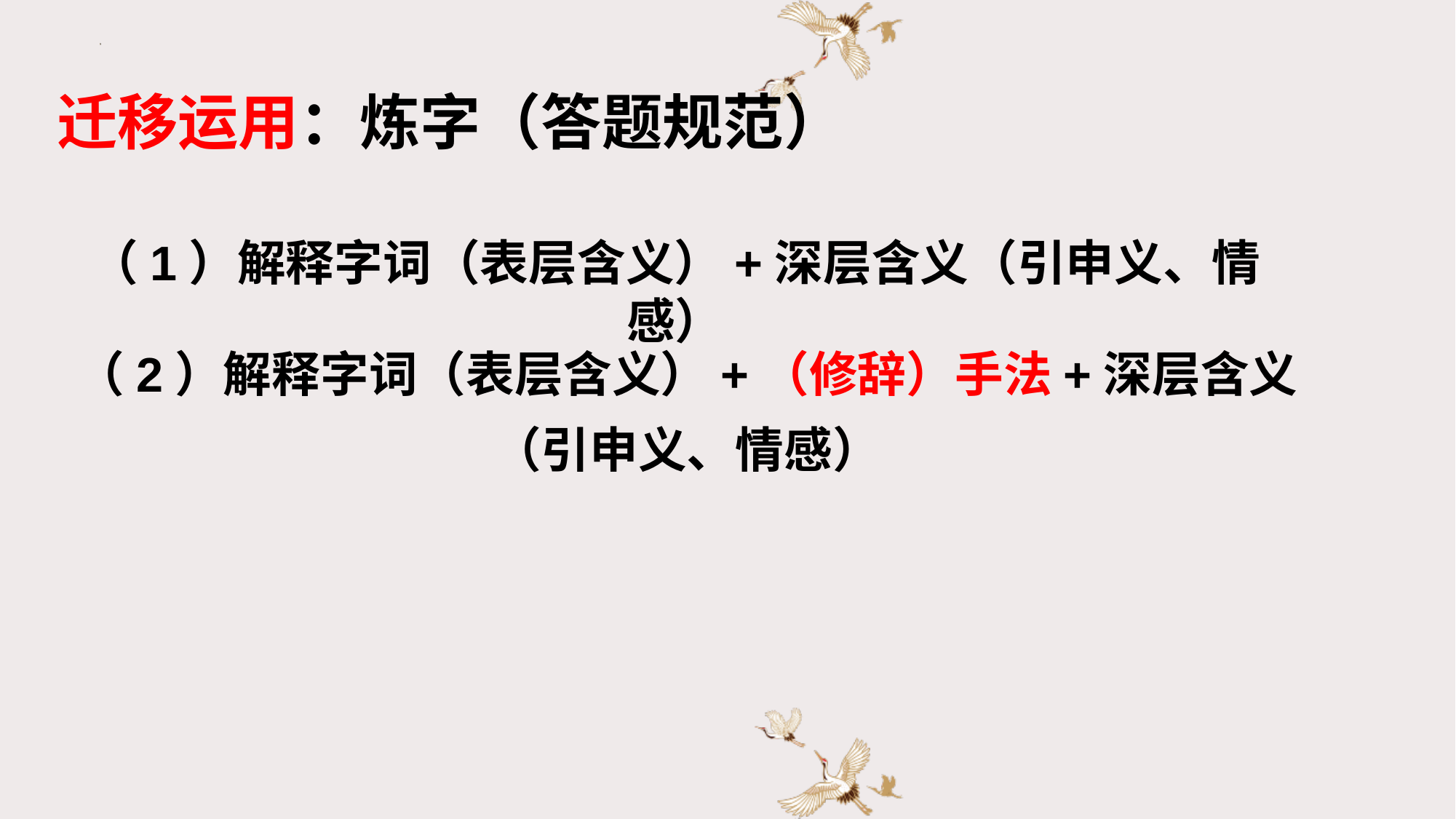

迁移运用：炼字（答题规范）
（1）解释字词（表层含义）+深层含义（引申义、情感）
（2）解释字词（表层含义）+（修辞）手法+深层含义（引申义、情感）